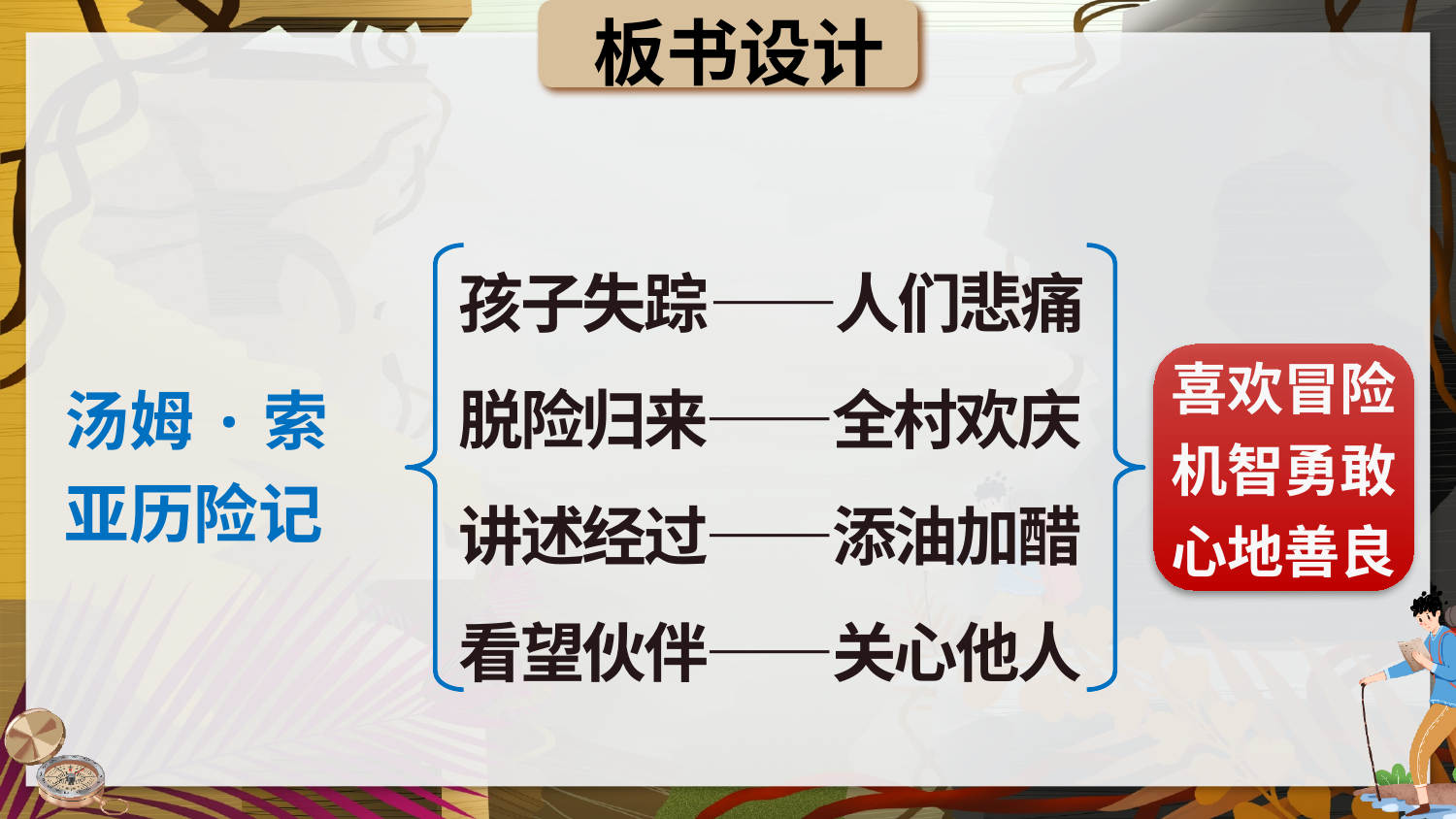

板书设计
孩子失踪——人们悲痛
脱险归来——全村欢庆
讲述经过——添油加醋
看望伙伴——关心他人

喜欢冒险
机智勇敢
心地善良
汤姆·索亚历险记